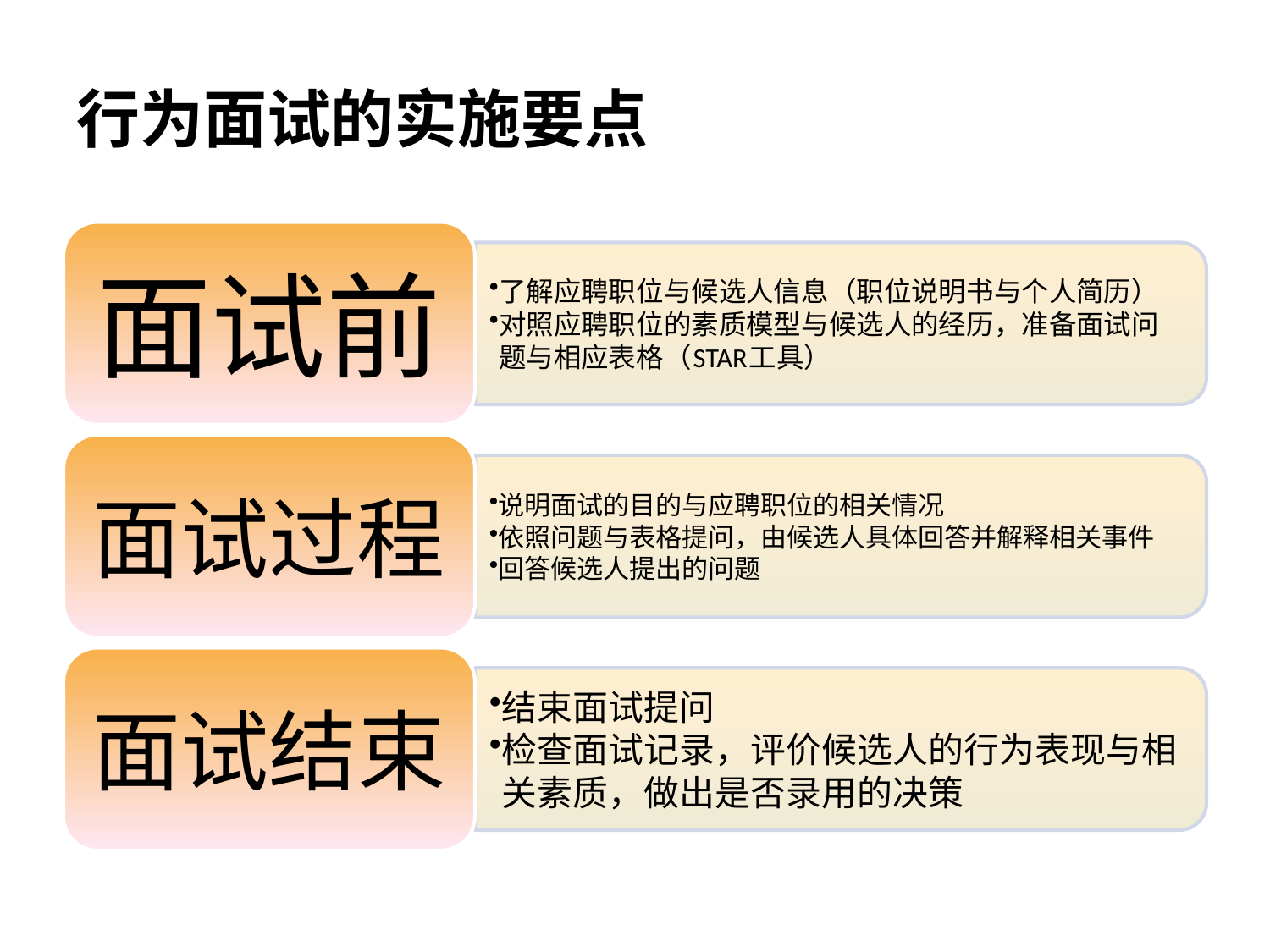

# 行为面试的实施要点
面试前
了解应聘职位与候选人信息（职位说明书与个人简历）
对照应聘职位的素质模型与候选人的经历，准备面试问题与相应表格（STAR工具）
面试过程
说明面试的目的与应聘职位的相关情况
依照问题与表格提问，由候选人具体回答并解释相关事件
面试结束
结束面试提问
检查面试记录，评价候选人的行为表现与相关素质，做出是否录用的决策
回答候选人提出的问题